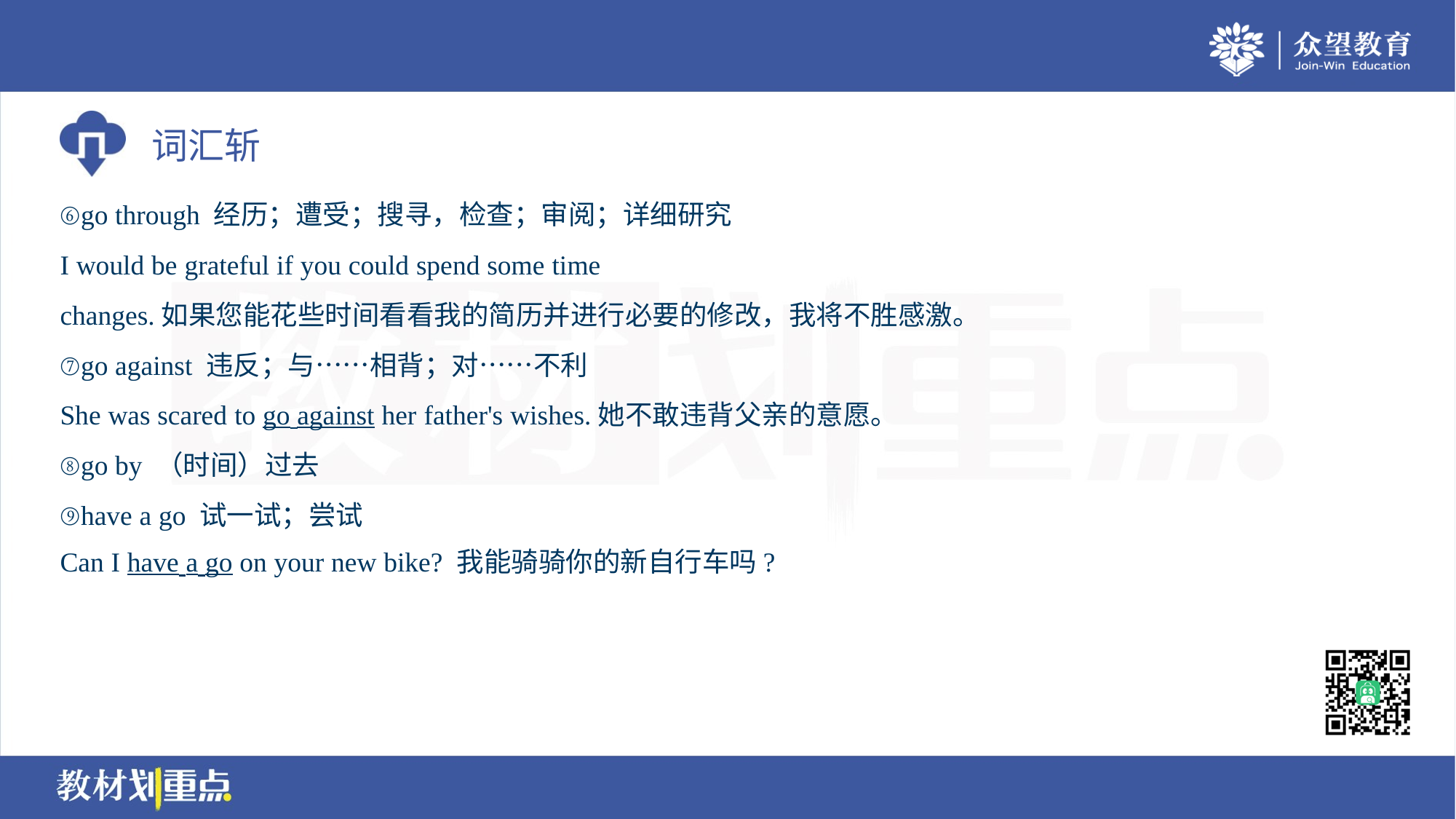

⑥go through 经历；遭受；搜寻，检查；审阅；详细研究
I would be grateful if you could spend some time. .going through my resume and making necessary
changes.如果您能花些时间看看我的简历并进行必要的修改，我将不胜感激。
⑦go against 违反；与……相背；对……不利
She was scared to go against her father's wishes.她不敢违背父亲的意愿。
⑧go by （时间）过去
⑨have a go 试一试；尝试
Can I have a go on your new bike? 我能骑骑你的新自行车吗?